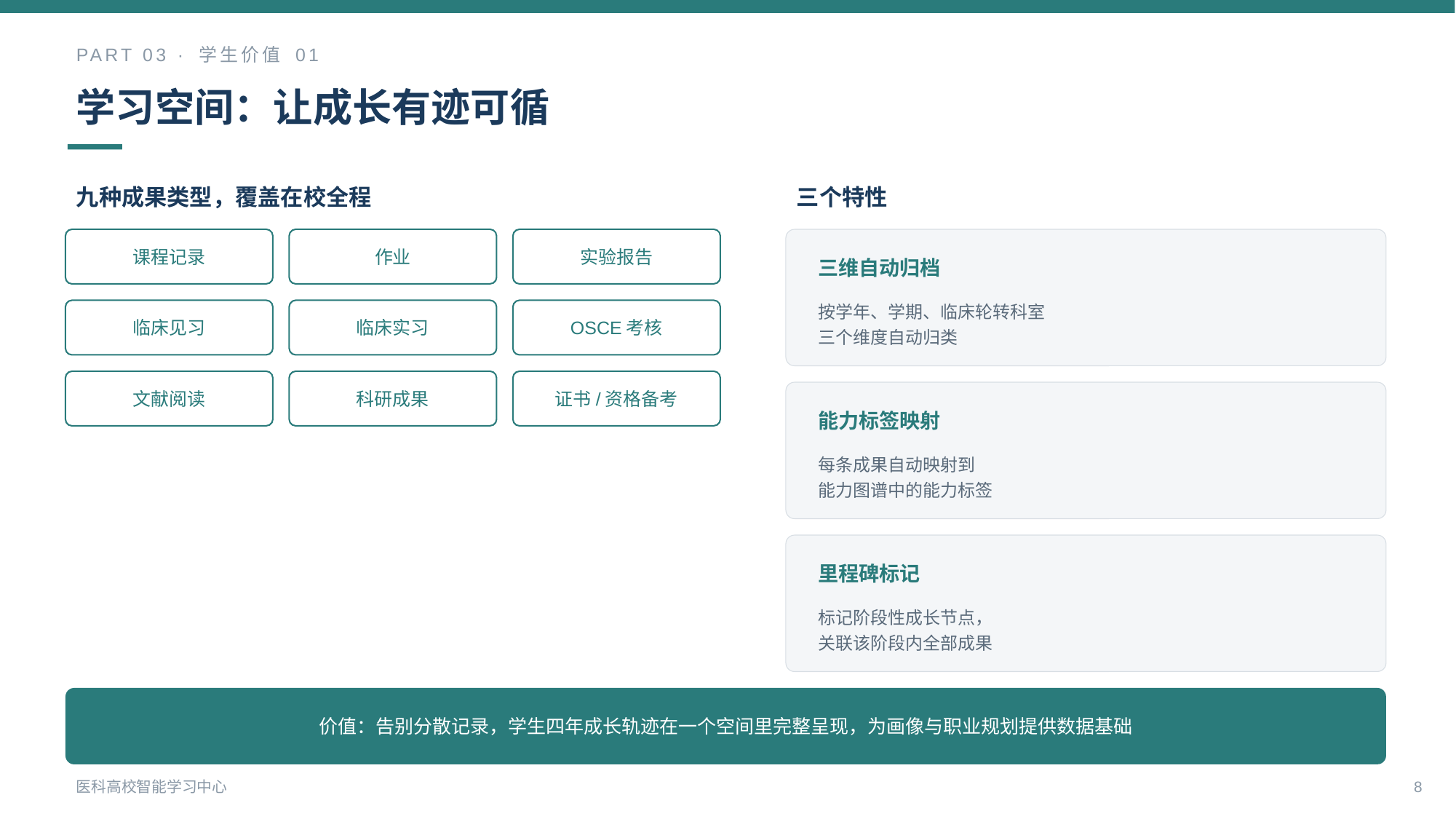

PART 03 · 学生价值 01
学习空间：让成长有迹可循

九种成果类型，覆盖在校全程
三个特性

课程记录
作业
实验报告
三维自动归档
按学年、学期、临床轮转科室
三个维度自动归类

临床见习
临床实习
OSCE考核

文献阅读
科研成果
证书/资格备考

能力标签映射
每条成果自动映射到
能力图谱中的能力标签

里程碑标记
标记阶段性成长节点，
关联该阶段内全部成果

价值：告别分散记录，学生四年成长轨迹在一个空间里完整呈现，为画像与职业规划提供数据基础
医科高校智能学习中心
8